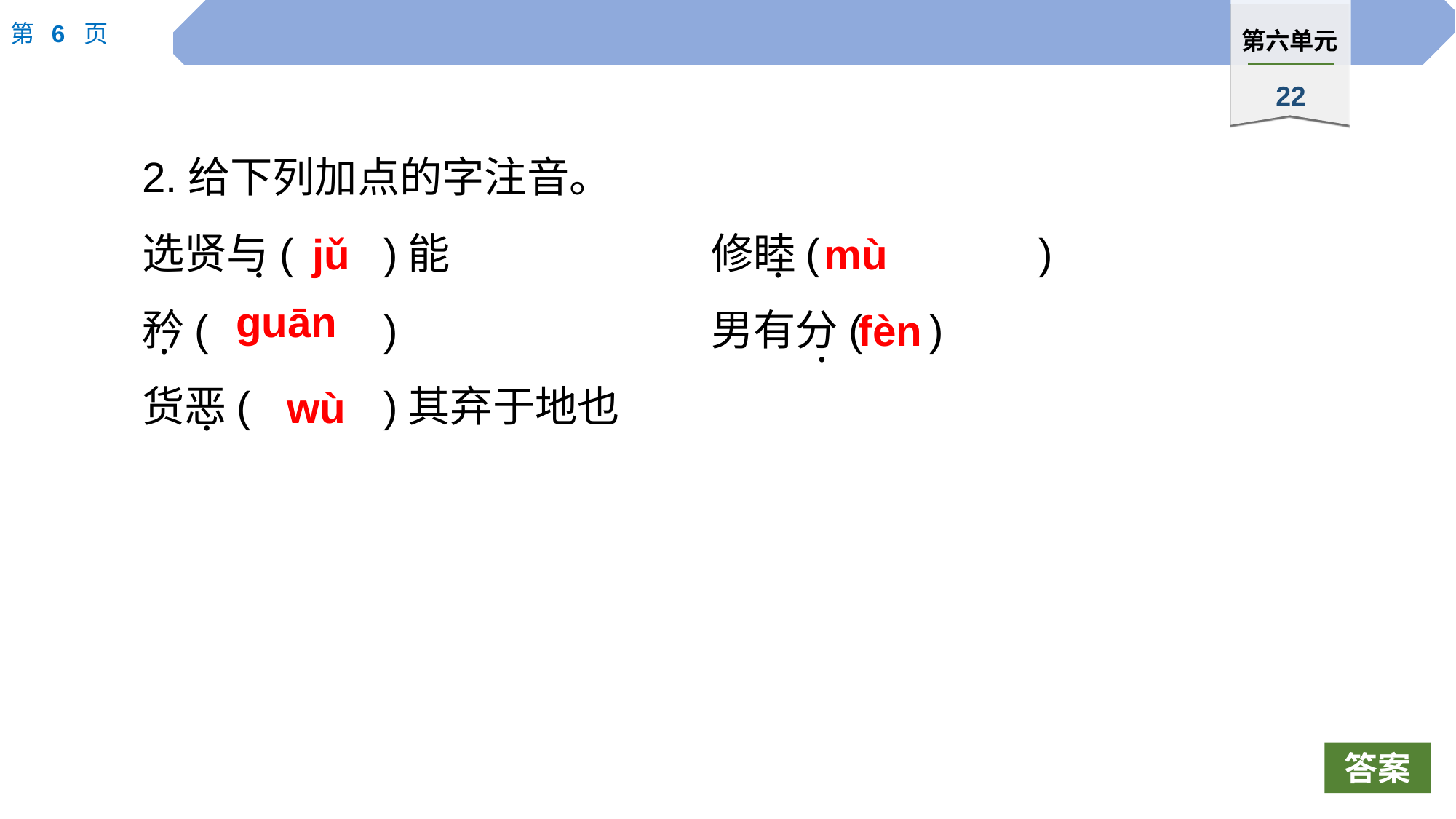

2.给下列加点的字注音。
选贤与(	)能　　　　　	修睦(		)
矜(    		)			男有分(	)
货恶(		)其弃于地也
jǔ
mù
 ·
 ·
guān
fèn
 ·
 ·
wù
 ·
答案